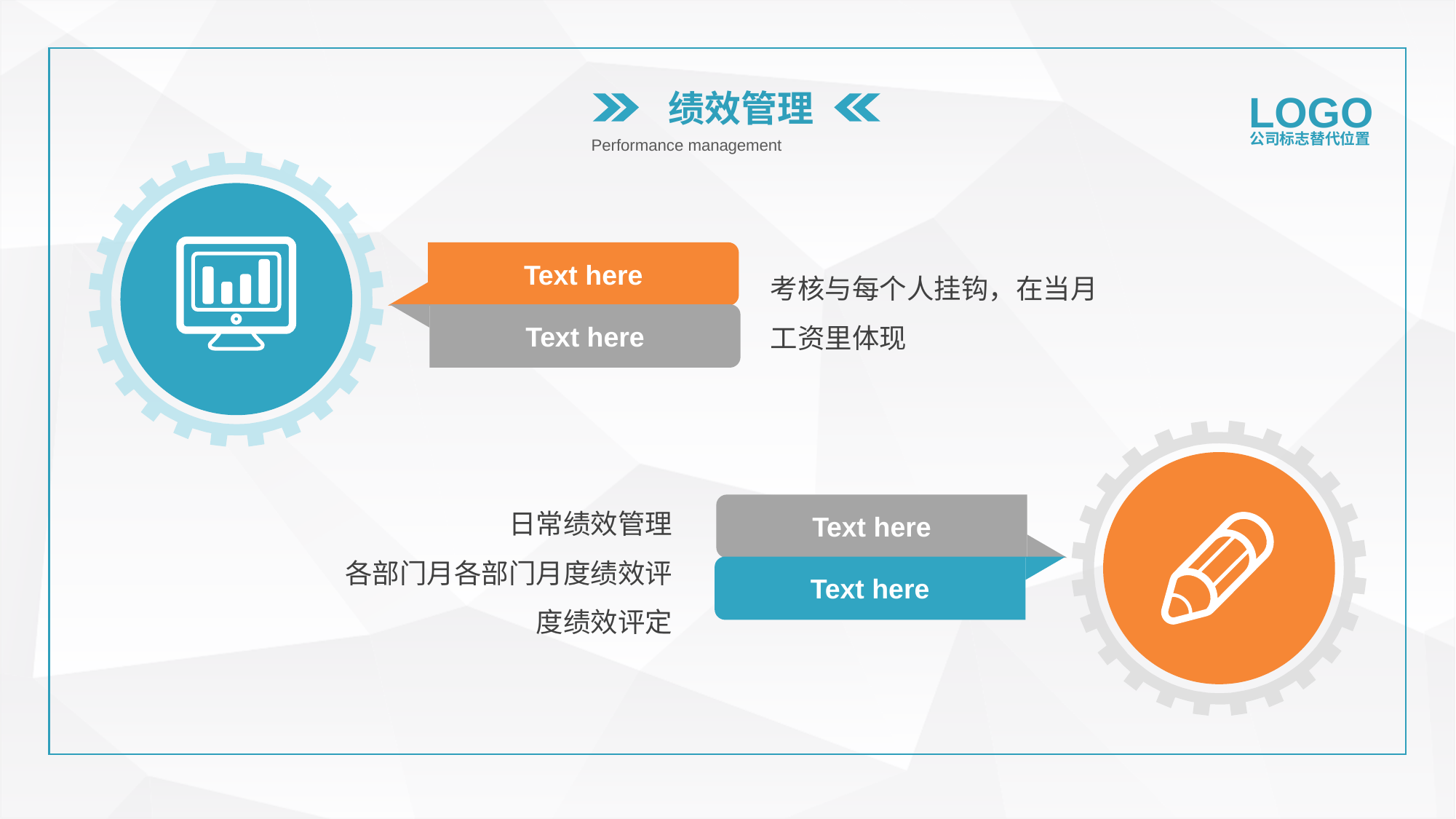

绩效管理
LOGO
公司标志替代位置

Performance management

Text here
考核与每个人挂钩，在当月工资里体现

Text here

日常绩效管理
各部门月各部门月度绩效评度绩效评定

Text here

Text here